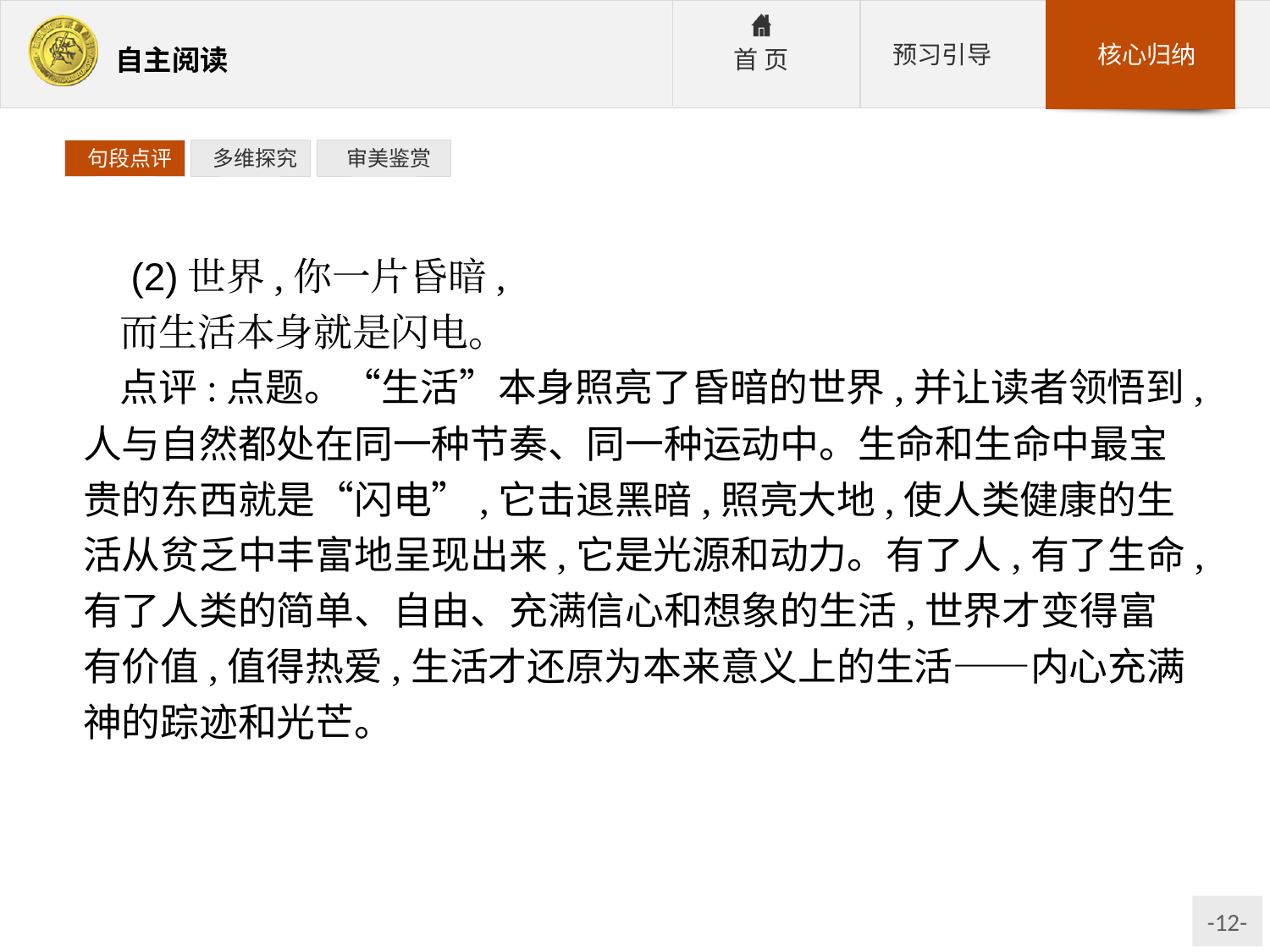

句段点评
 多维探究
 审美鉴赏
 (2)世界,你一片昏暗,
而生活本身就是闪电。
点评:点题。“生活”本身照亮了昏暗的世界,并让读者领悟到,人与自然都处在同一种节奏、同一种运动中。生命和生命中最宝贵的东西就是“闪电”,它击退黑暗,照亮大地,使人类健康的生活从贫乏中丰富地呈现出来,它是光源和动力。有了人,有了生命,有了人类的简单、自由、充满信心和想象的生活,世界才变得富有价值,值得热爱,生活才还原为本来意义上的生活——内心充满神的踪迹和光芒。